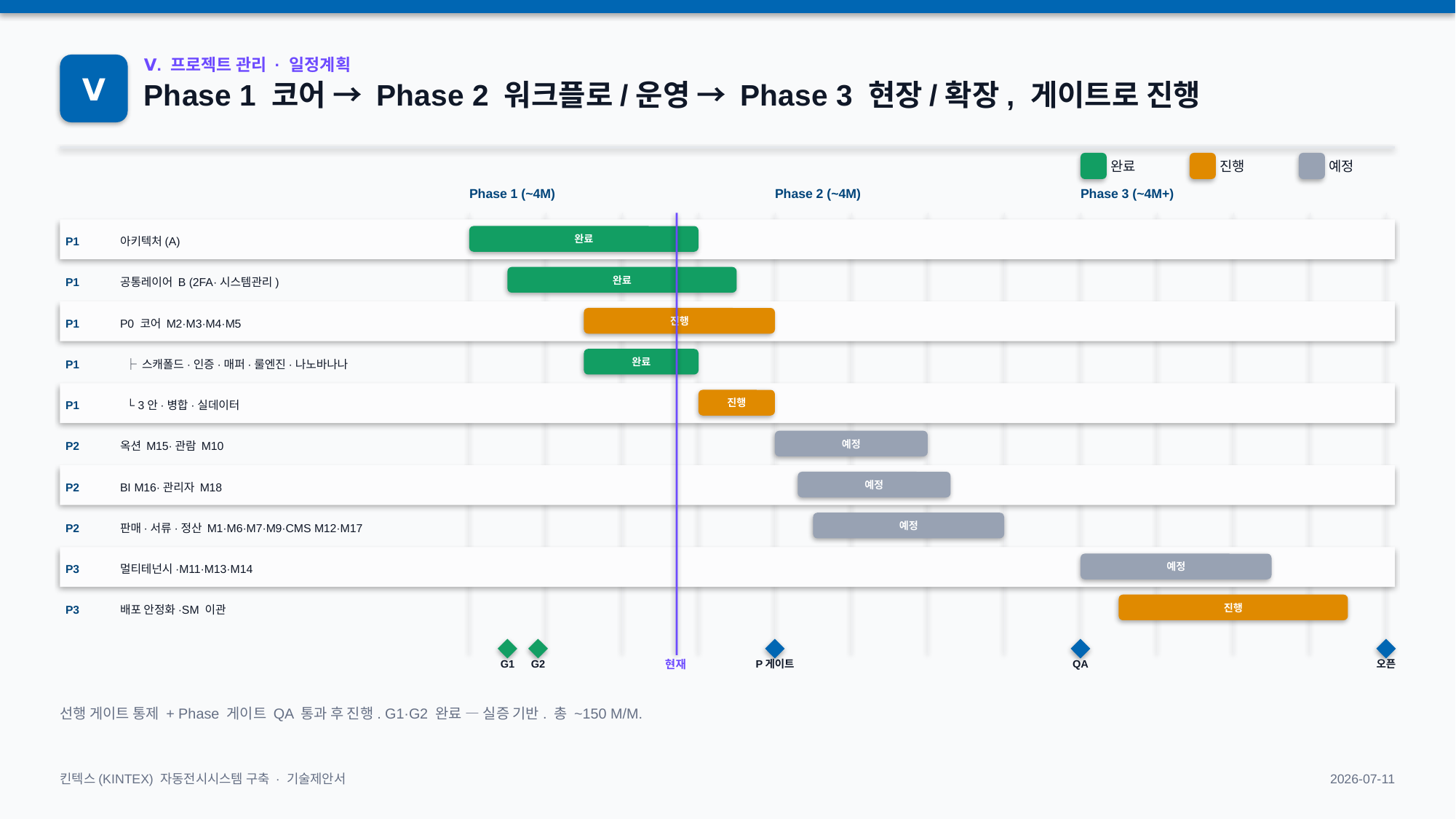

Ⅴ
Ⅴ. 프로젝트 관리 · 일정계획
Phase 1 코어 → Phase 2 워크플로/운영 → Phase 3 현장/확장, 게이트로 진행

완료
진행
예정

Phase 1 (~4M)
Phase 2 (~4M)
Phase 3 (~4M+)

P1
아키텍처(A)
완료

P1
공통레이어 B (2FA·시스템관리)
완료

P1
P0 코어 M2·M3·M4·M5
진행

P1
  ├ 스캐폴드·인증·매퍼·룰엔진·나노바나나
완료

P1
  └ 3안·병합·실데이터
진행

P2
옥션 M15·관람 M10
예정

P2
BI M16·관리자 M18
예정

P2
판매·서류·정산 M1·M6·M7·M9·CMS M12·M17
예정

P3
멀티테넌시·M11·M13·M14
예정

P3
배포 안정화·SM 이관
진행

G1
G2
현재
P게이트
QA
오픈
선행 게이트 통제 + Phase 게이트 QA 통과 후 진행. G1·G2 완료 — 실증 기반. 총 ~150 M/M.
킨텍스(KINTEX) 자동전시시스템 구축 · 기술제안서
2026-07-11